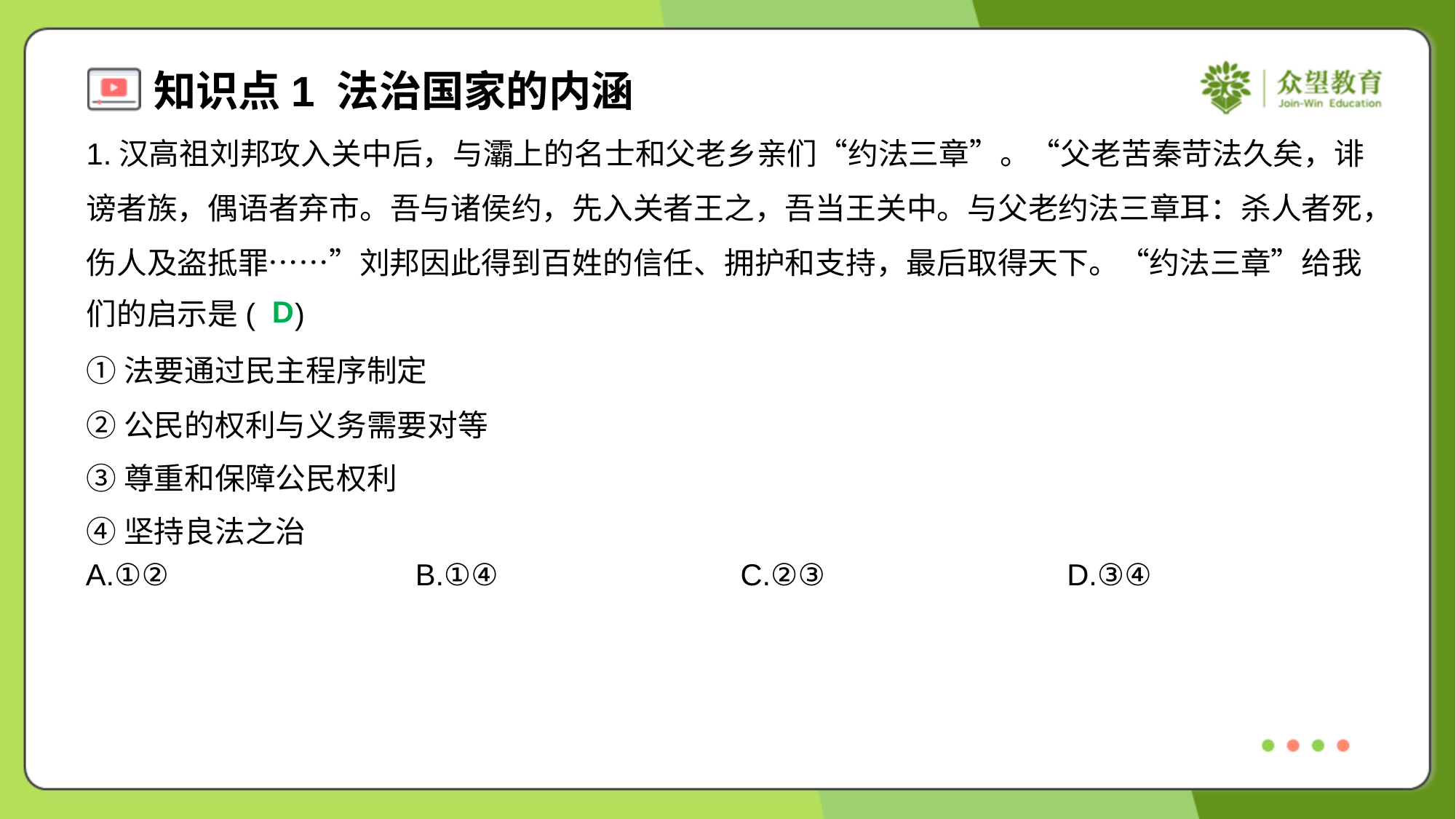

1.汉高祖刘邦攻入关中后，与灞上的名士和父老乡亲们“约法三章”。“父老苦秦苛法久矣，诽
谤者族，偶语者弃市。吾与诸侯约，先入关者王之，吾当王关中。与父老约法三章耳：杀人者死，
伤人及盗抵罪……”刘邦因此得到百姓的信任、拥护和支持，最后取得天下。“约法三章”给我
们的启示是(     )
D
①法要通过民主程序制定
②公民的权利与义务需要对等
③尊重和保障公民权利
④坚持良法之治
A.①②	B.①④	C.②③	D.③④